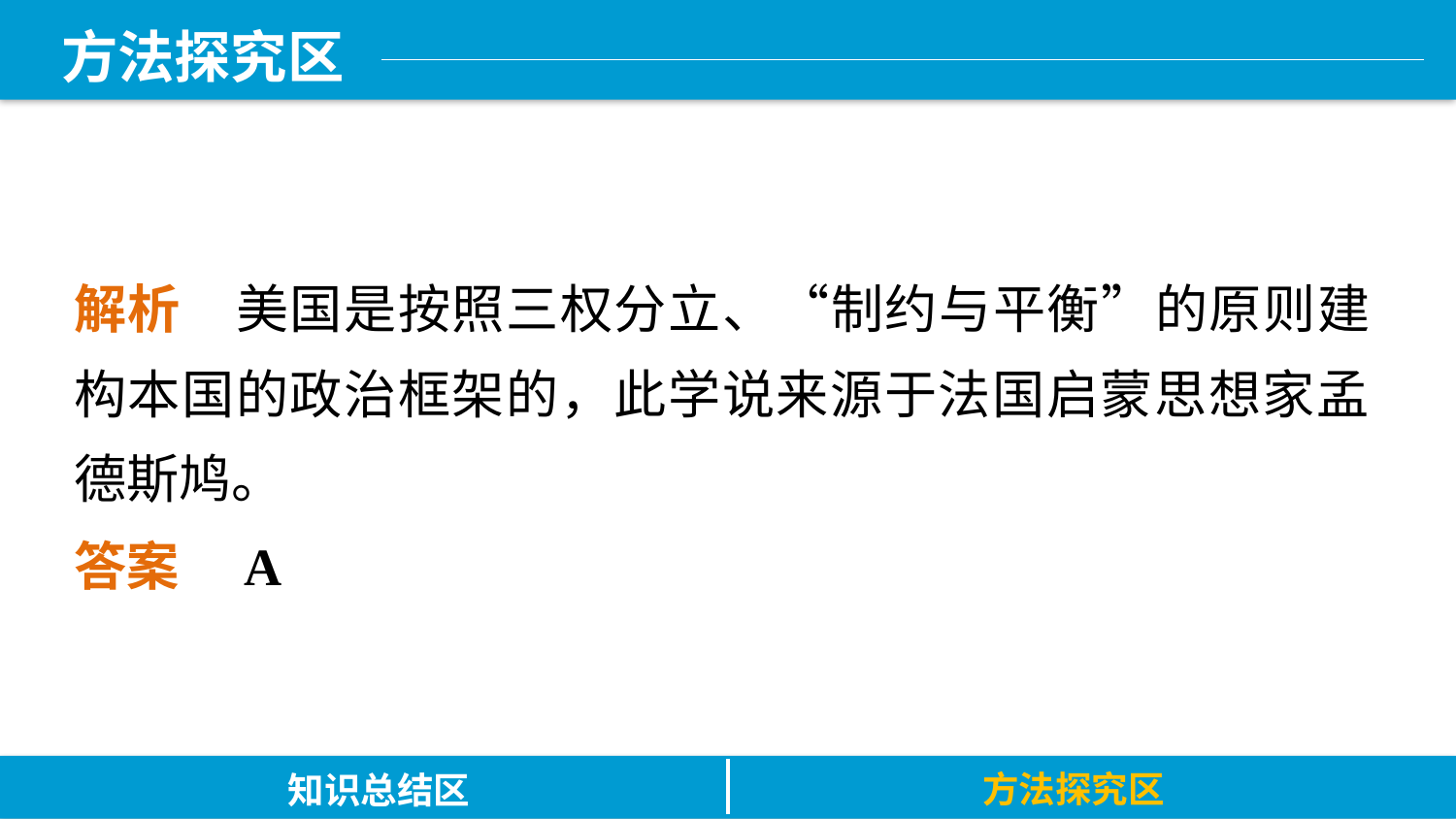

方法探究区
解析　美国是按照三权分立、“制约与平衡”的原则建构本国的政治框架的，此学说来源于法国启蒙思想家孟德斯鸠。
答案　A
方法探究区
知识总结区